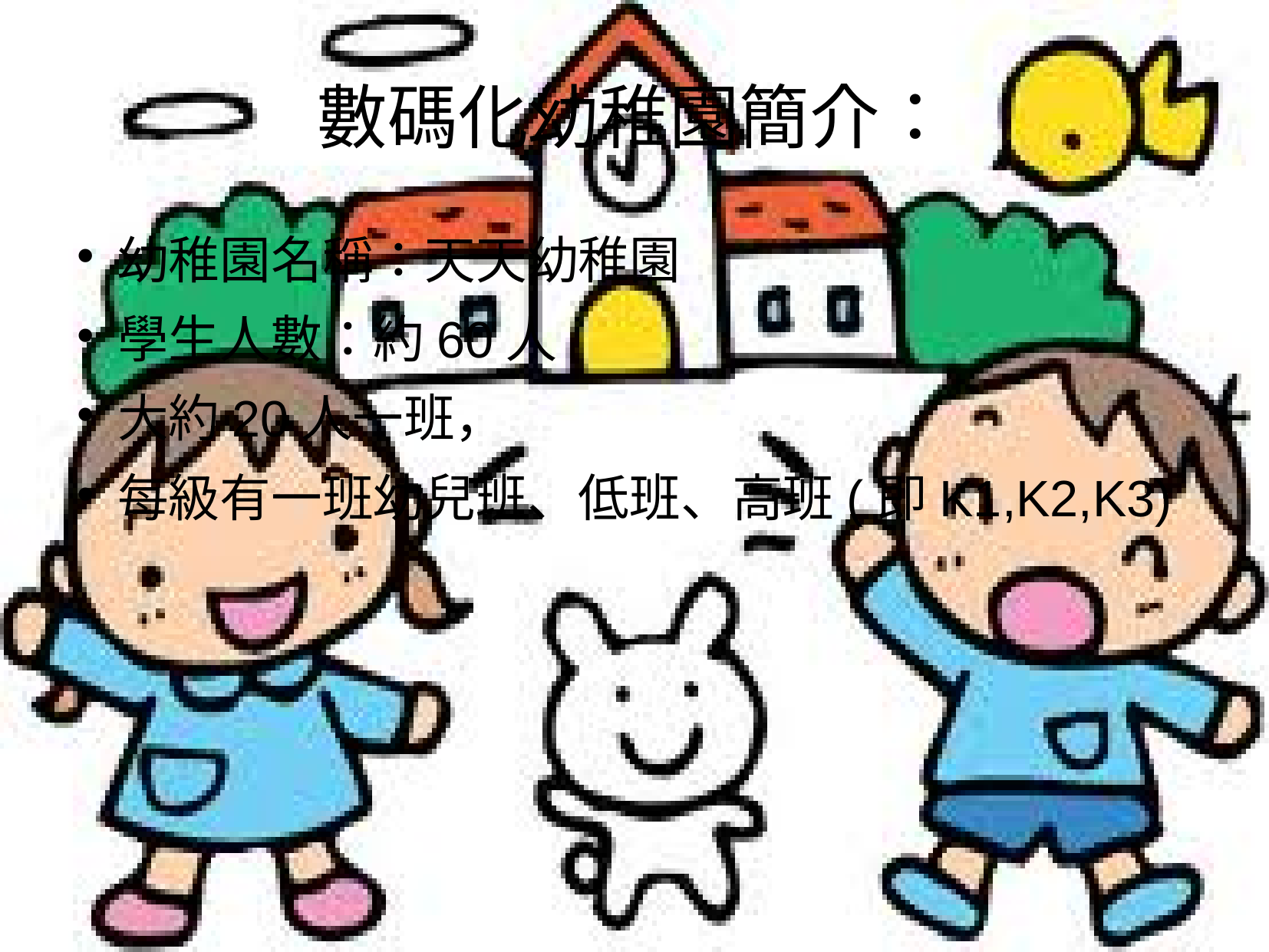

# 數碼化幼稚園簡介：
幼稚園名稱：天天幼稚園
學生人數：約60人
大約20人一班，
每級有一班幼兒班、低班、高班(即K1,K2,K3)